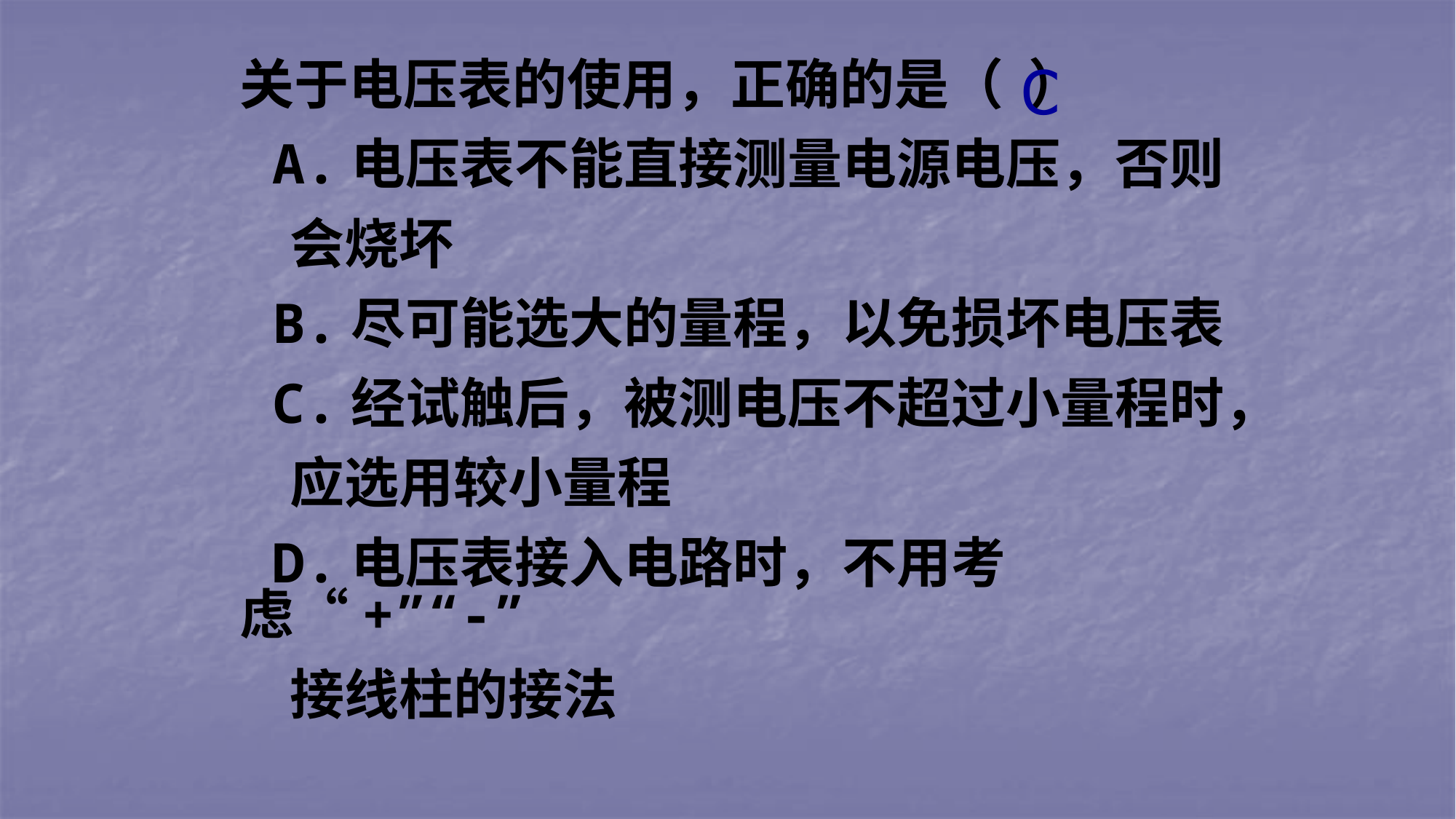

C
关于电压表的使用，正确的是（  ）
 A.电压表不能直接测量电源电压，否则
   会烧坏
 B.尽可能选大的量程，以免损坏电压表
 C.经试触后，被测电压不超过小量程时，
   应选用较小量程
 D.电压表接入电路时，不用考虑“+”“-”
   接线柱的接法